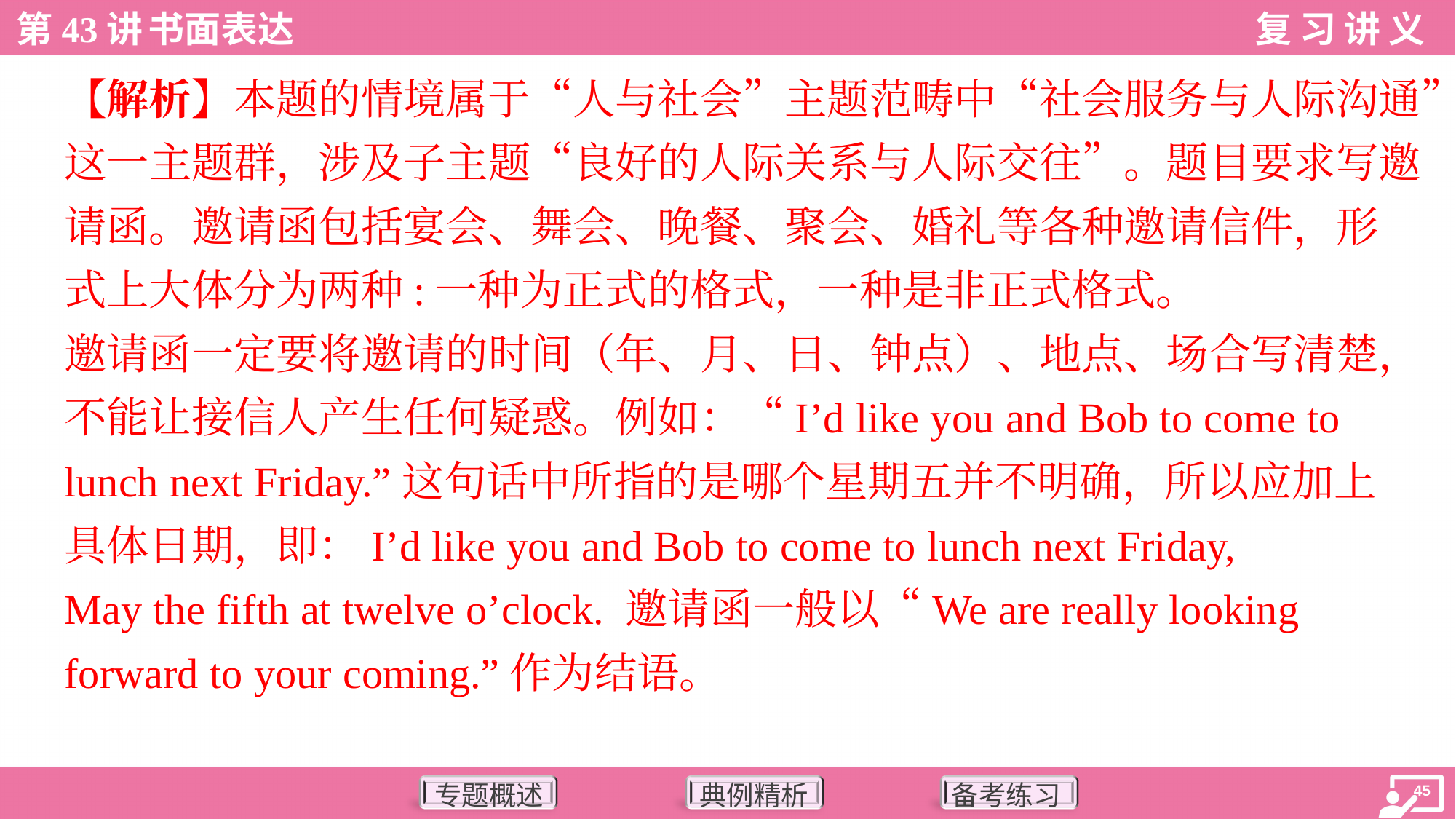

【解析】本题的情境属于“人与社会”主题范畴中“社会服务与人际沟通”
这一主题群，涉及子主题“良好的人际关系与人际交往”。题目要求写邀
请函。邀请函包括宴会、舞会、晚餐、聚会、婚礼等各种邀请信件，形
式上大体分为两种:一种为正式的格式，一种是非正式格式。
邀请函一定要将邀请的时间（年、月、日、钟点）、地点、场合写清楚，
不能让接信人产生任何疑惑。例如：“I’d like you and Bob to come to
lunch next Friday.”这句话中所指的是哪个星期五并不明确，所以应加上
具体日期，即：I’d like you and Bob to come to lunch next Friday,
May the fifth at twelve o’clock. 邀请函一般以“We are really looking
forward to your coming.”作为结语。